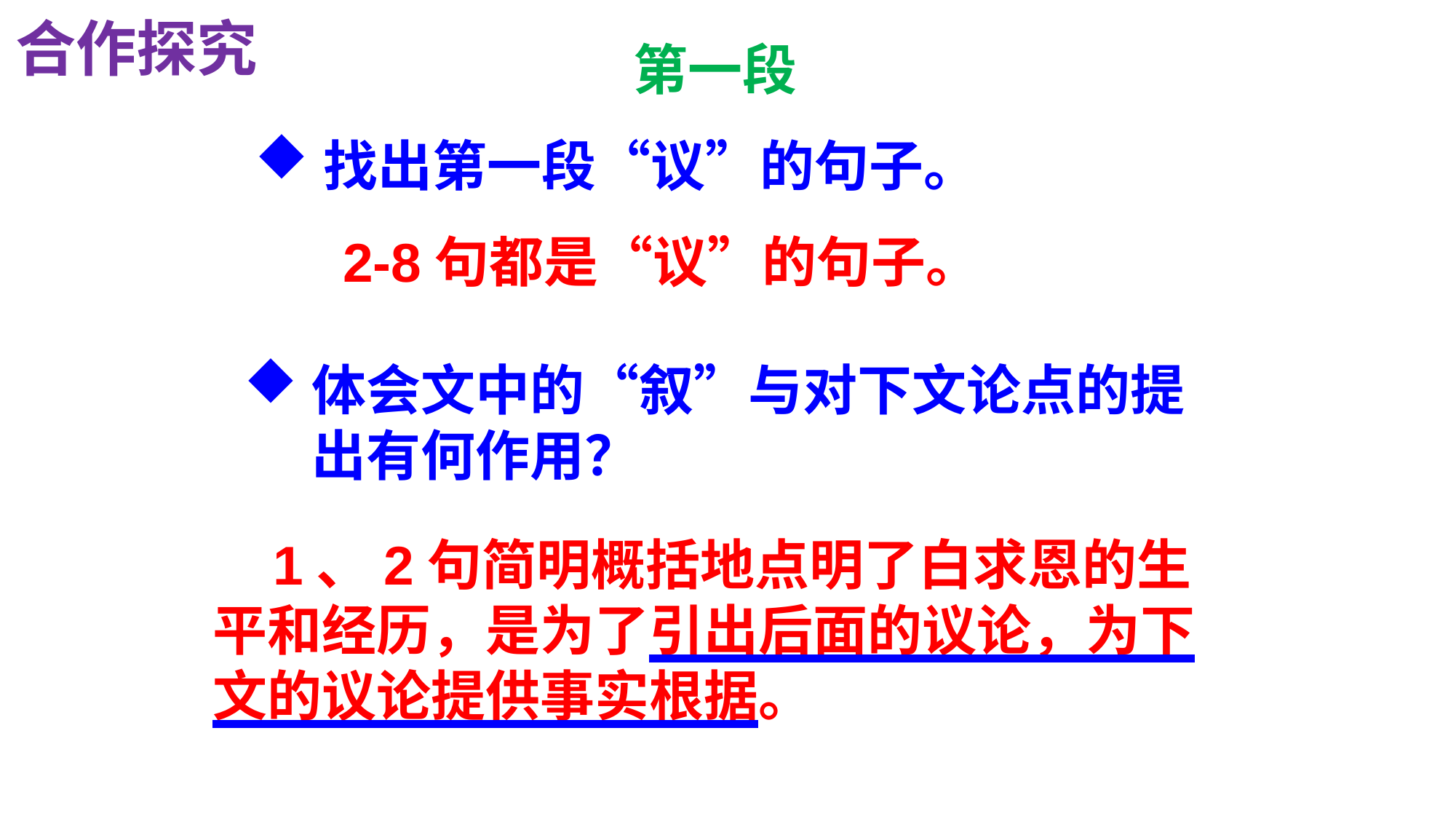

合作探究
第一段
找出第一段“议”的句子。
       2-8句都是“议”的句子。

体会文中的“叙”与对下文论点的提出有何作用？
    1、2句简明概括地点明了白求恩的生平和经历，是为了引出后面的议论，为下文的议论提供事实根据。